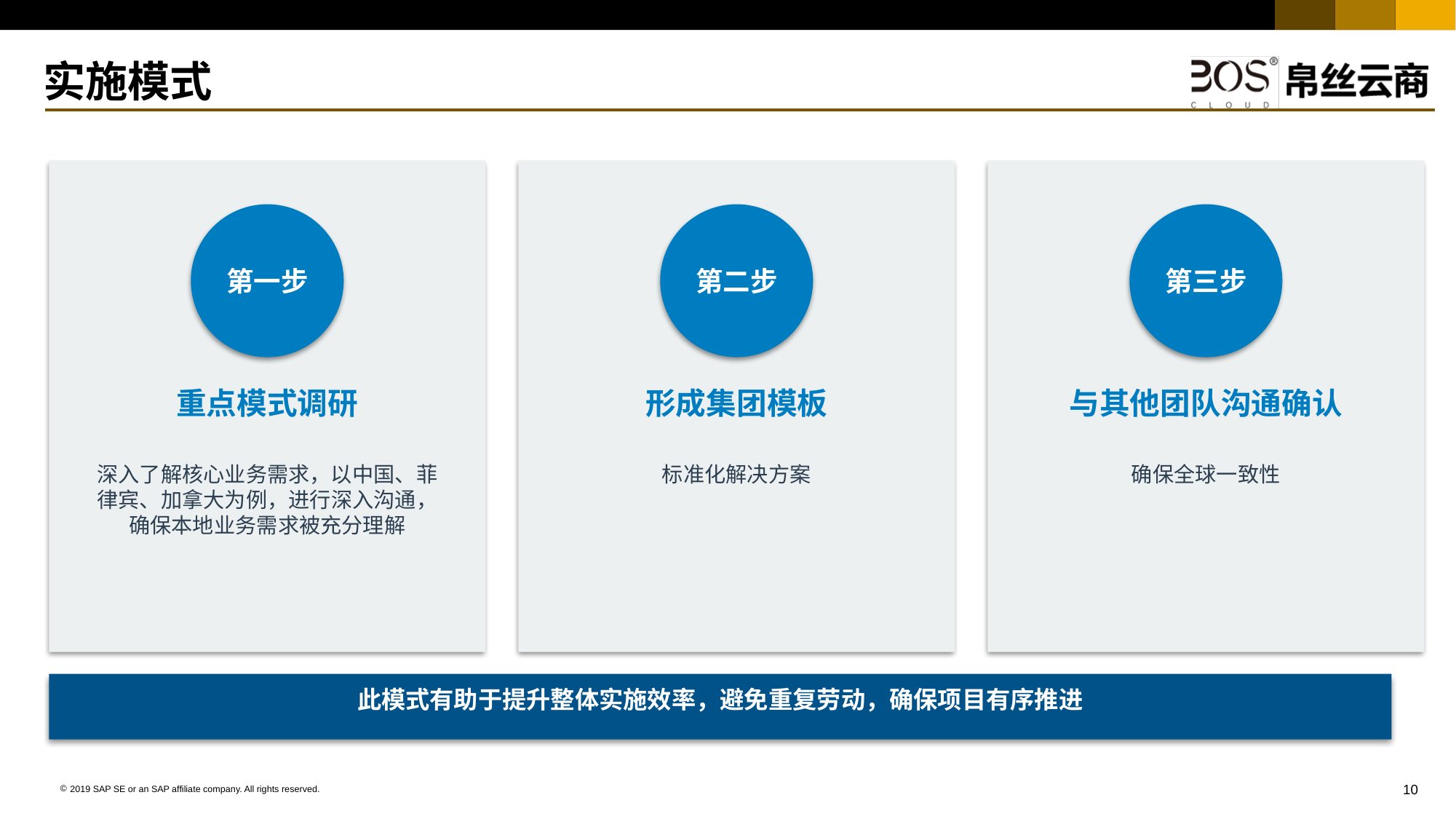

# 实施模式

第一步
第二步
第三步
重点模式调研
形成集团模板
与其他团队沟通确认
深入了解核心业务需求，以中国、菲律宾、加拿大为例，进行深入沟通，确保本地业务需求被充分理解
标准化解决方案
确保全球一致性

此模式有助于提升整体实施效率，避免重复劳动，确保项目有序推进